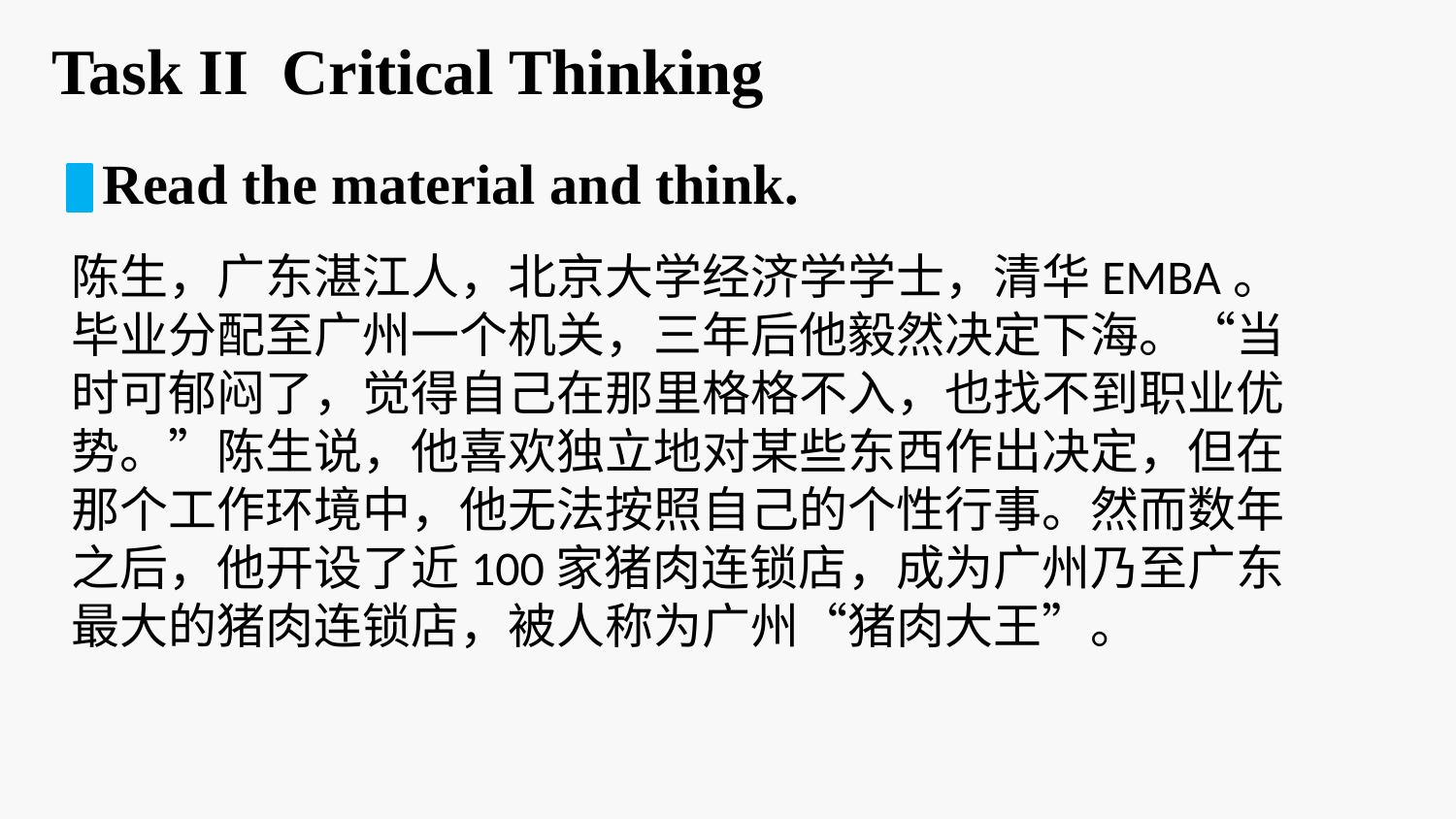

Task II  Critical Thinking
 Read the material and think.

陈生，广东湛江人，北京大学经济学学士，清华EMBA。毕业分配至广州一个机关，三年后他毅然决定下海。“当时可郁闷了，觉得自己在那里格格不入，也找不到职业优势。”陈生说，他喜欢独立地对某些东西作出决定，但在那个工作环境中，他无法按照自己的个性行事。然而数年之后，他开设了近100家猪肉连锁店，成为广州乃至广东最大的猪肉连锁店，被人称为广州“猪肉大王”。